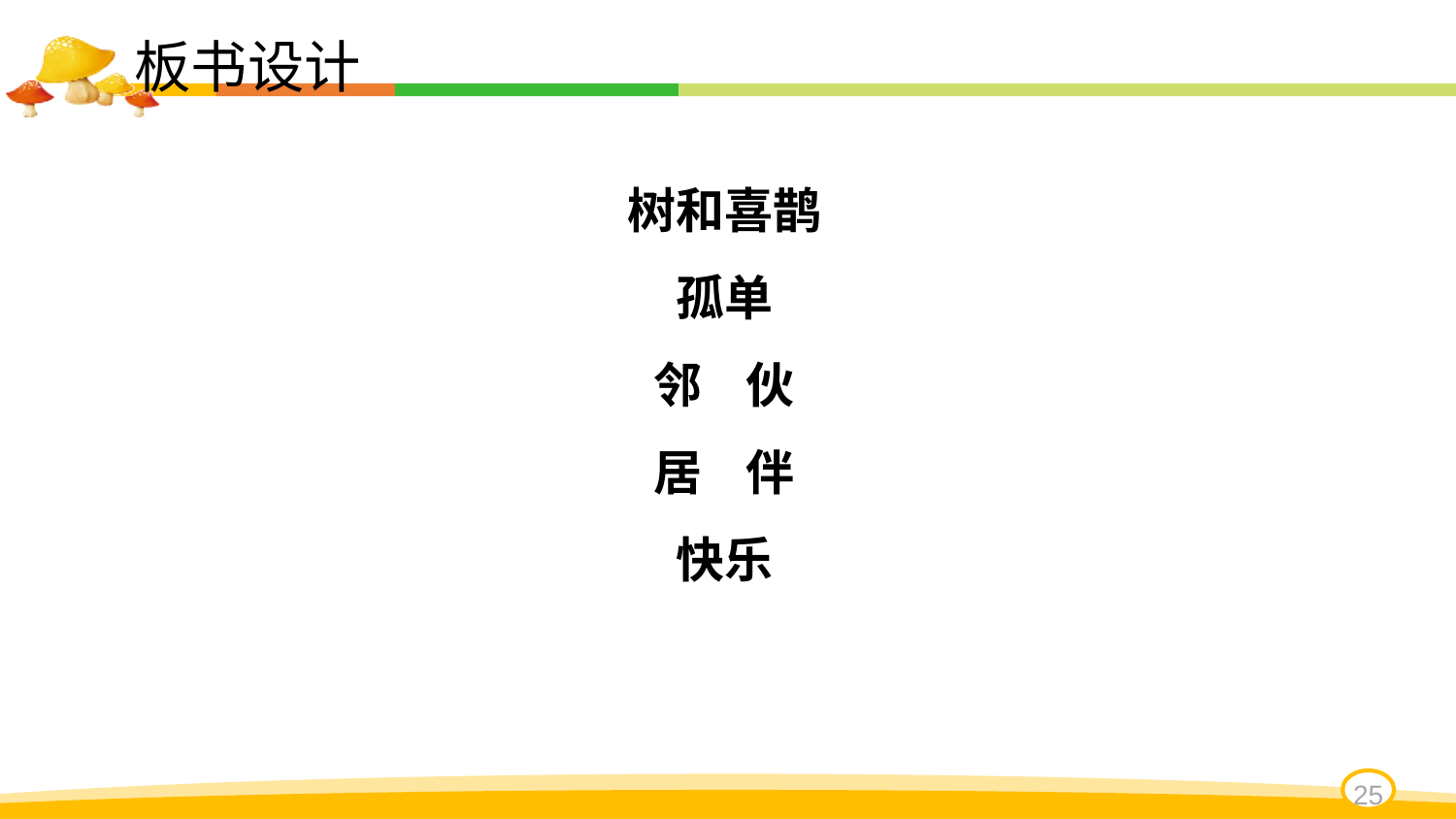

板书设计
树和喜鹊
孤单
邻    伙
居    伴
快乐